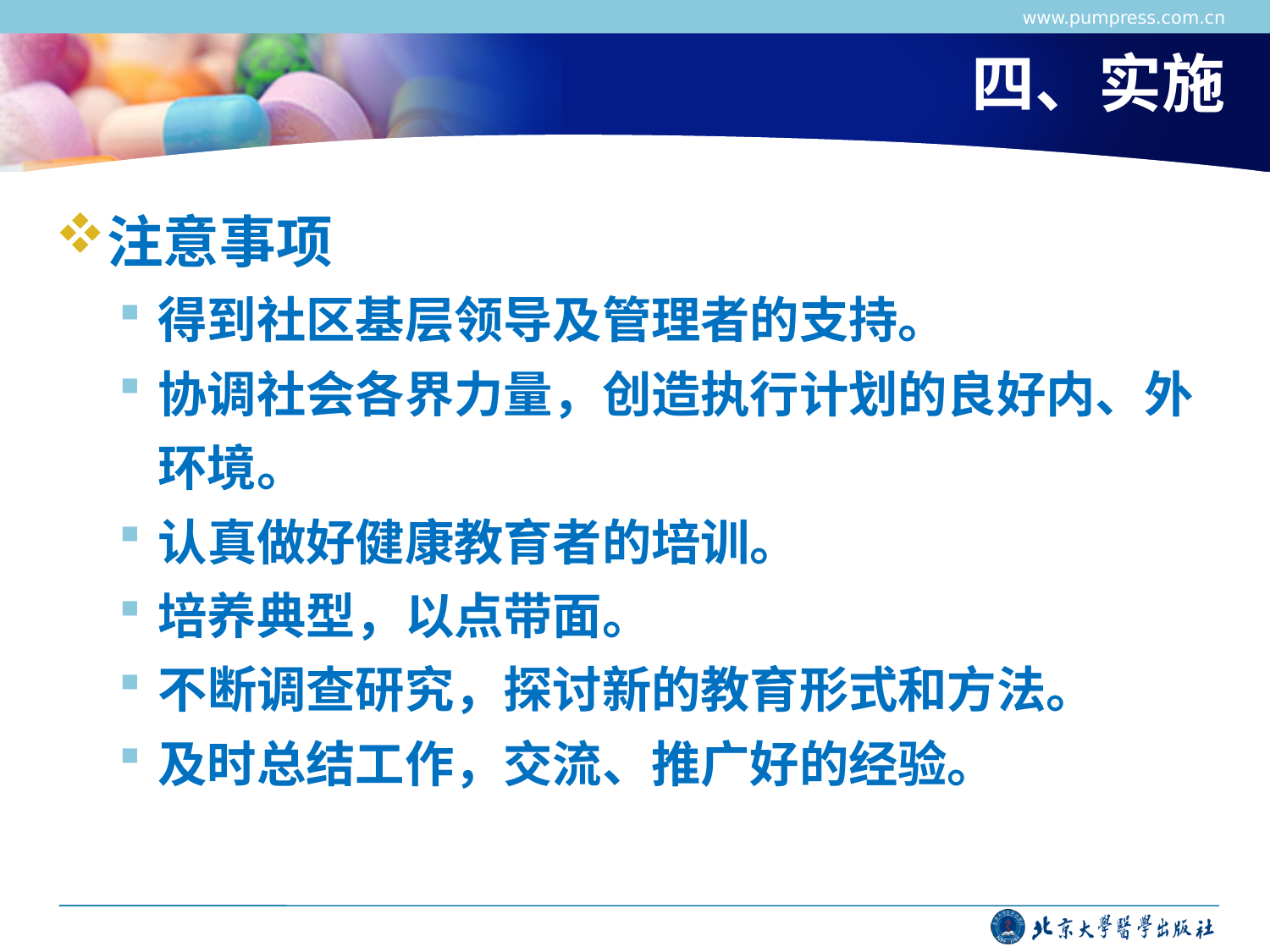

www.pumpress.com.cn
# 四、实施
注意事项
得到社区基层领导及管理者的支持。
协调社会各界力量，创造执行计划的良好内、外环境。
认真做好健康教育者的培训。
培养典型，以点带面。
不断调查研究，探讨新的教育形式和方法。
及时总结工作，交流、推广好的经验。